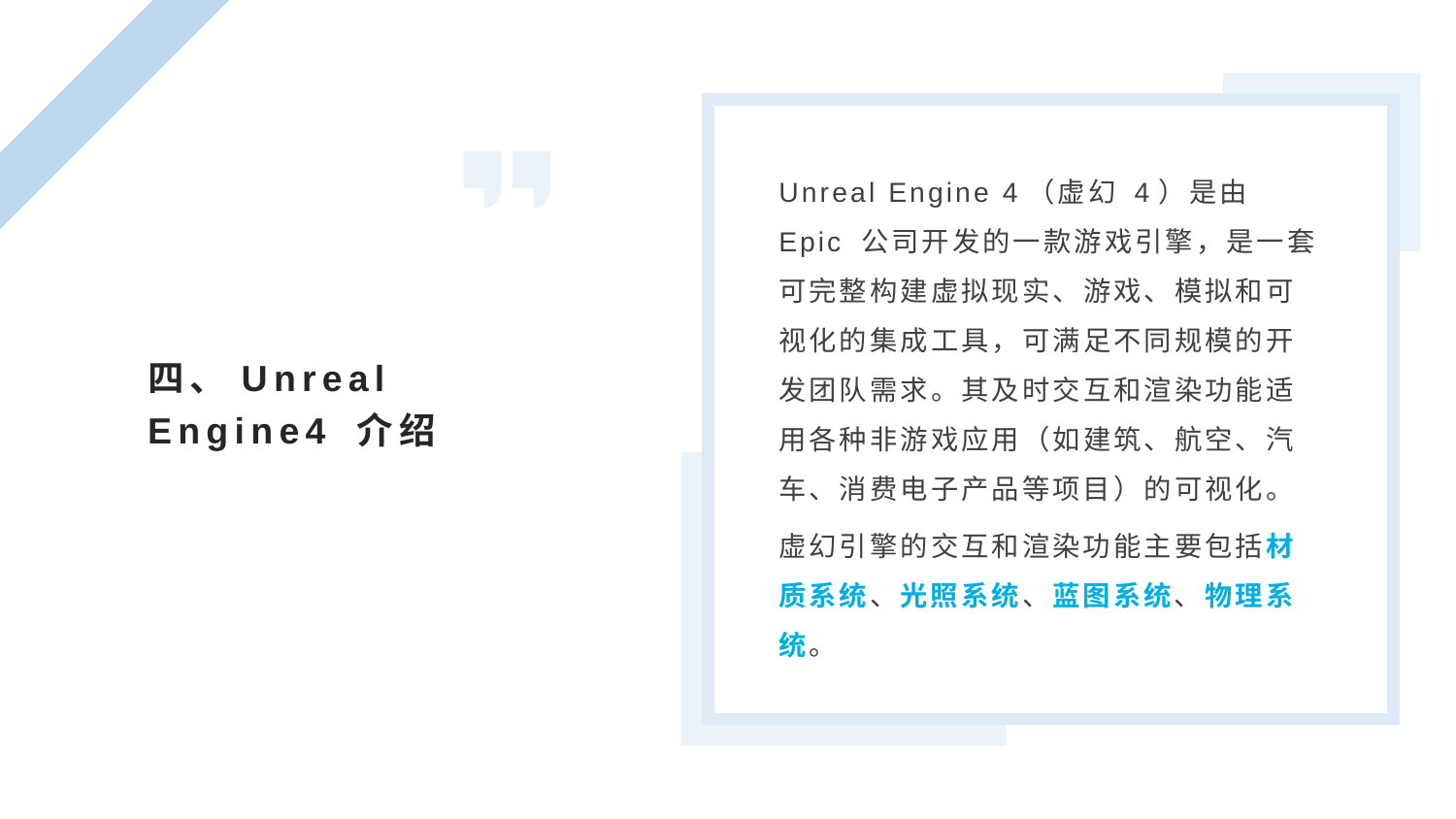

Unreal Engine 4（虚幻 4）是由 Epic 公司开发的一款游戏引擎，是一套可完整构建虚拟现实、游戏、模拟和可视化的集成工具，可满足不同规模的开发团队需求。其及时交互和渲染功能适用各种非游戏应用（如建筑、航空、汽车、消费电子产品等项目）的可视化。
虚幻引擎的交互和渲染功能主要包括材质系统、光照系统、蓝图系统、物理系统。

四、Unreal Engine4 介绍